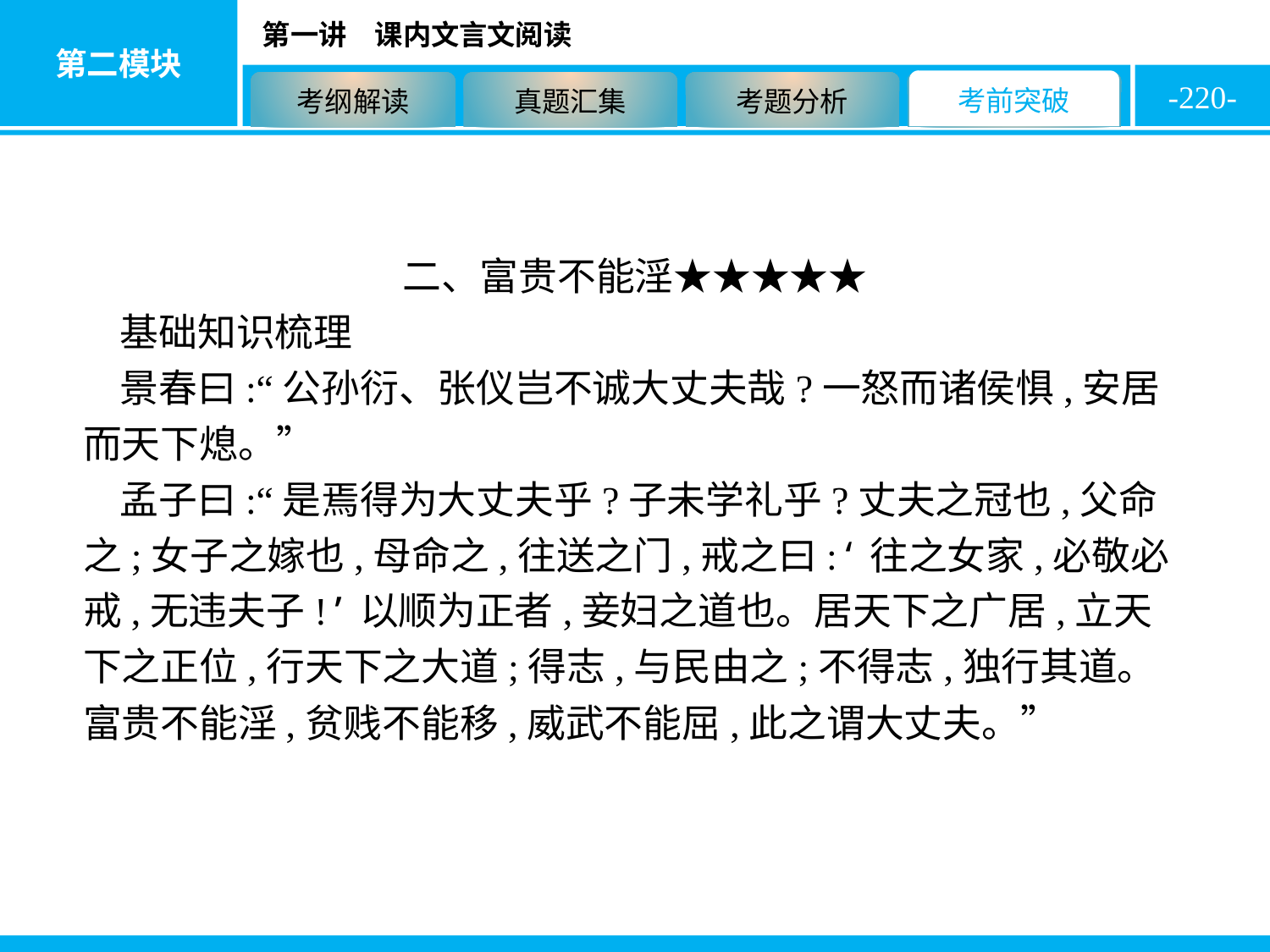

-220-
二、富贵不能淫★★★★★
基础知识梳理
景春曰:“公孙衍、张仪岂不诚大丈夫哉?一怒而诸侯惧,安居而天下熄。”
孟子曰:“是焉得为大丈夫乎?子未学礼乎?丈夫之冠也,父命之;女子之嫁也,母命之,往送之门,戒之曰:‘往之女家,必敬必戒,无违夫子!’以顺为正者,妾妇之道也。居天下之广居,立天下之正位,行天下之大道;得志,与民由之;不得志,独行其道。富贵不能淫,贫贱不能移,威武不能屈,此之谓大丈夫。”